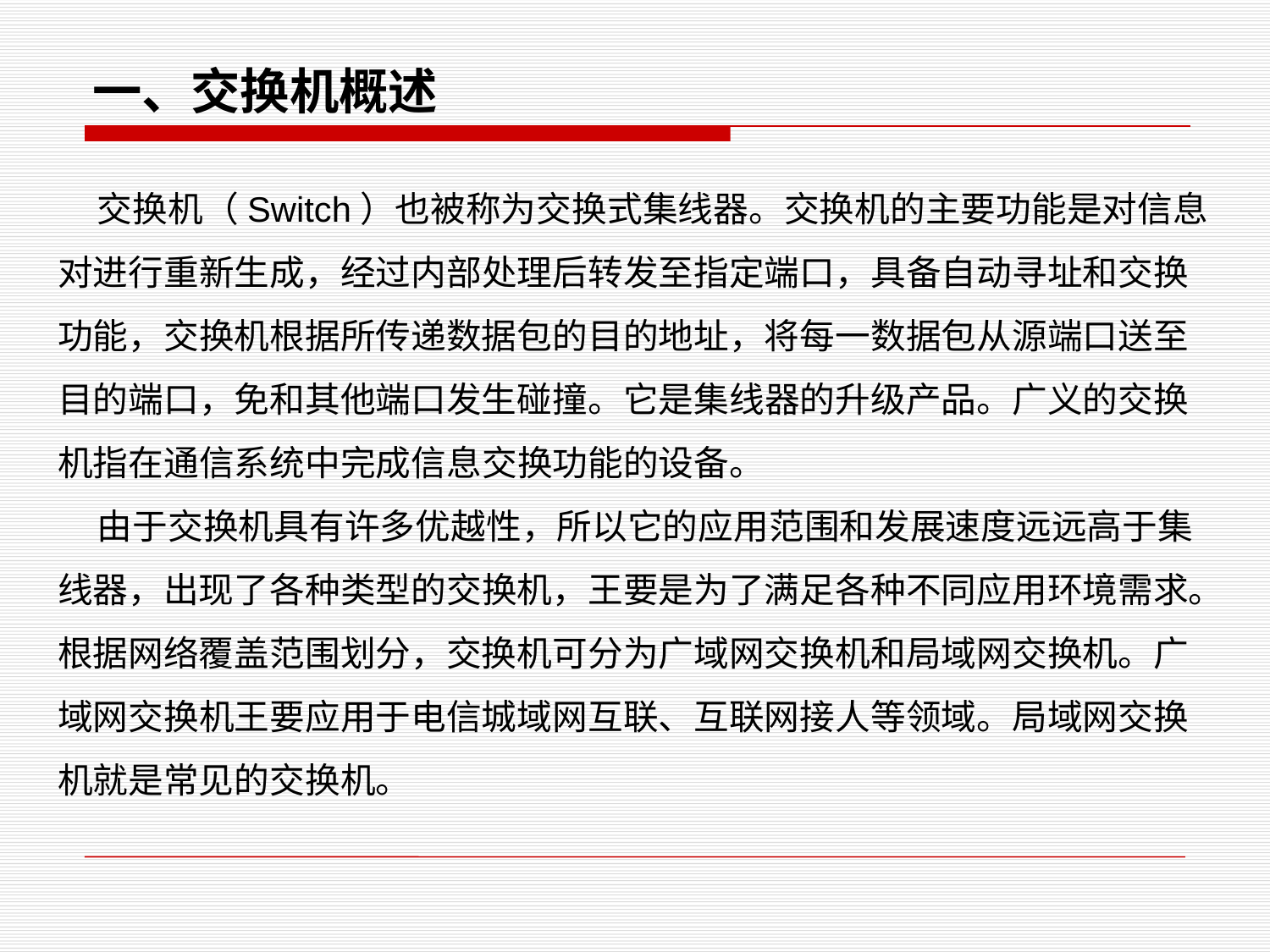

一、交换机概述
    交换机（Switch）也被称为交换式集线器。交换机的主要功能是对信息对进行重新生成，经过内部处理后转发至指定端口，具备自动寻址和交换功能，交换机根据所传递数据包的目的地址，将每一数据包从源端口送至目的端口，免和其他端口发生碰撞。它是集线器的升级产品。广义的交换机指在通信系统中完成信息交换功能的设备。
    由于交换机具有许多优越性，所以它的应用范围和发展速度远远高于集线器，出现了各种类型的交换机，王要是为了满足各种不同应用环境需求。根据网络覆盖范围划分，交换机可分为广域网交换机和局域网交换机。广域网交换机王要应用于电信城域网互联、互联网接人等领域。局域网交换机就是常见的交换机。
53